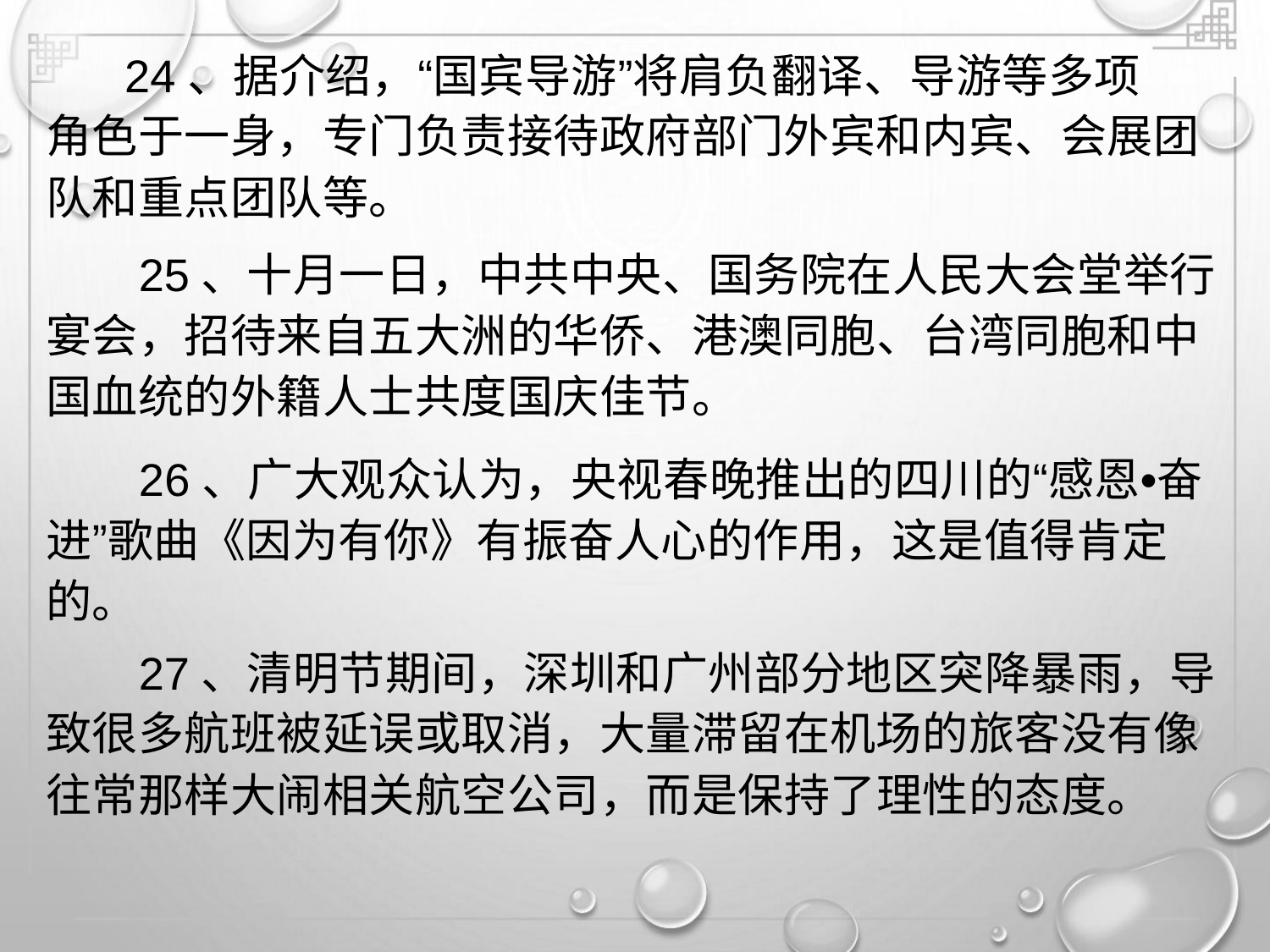

24、据介绍，“国宾导游”将肩负翻译、导游等多项
角色于一身，专门负责接待政府部门外宾和内宾、会展团
队和重点团队等。
25、十月一日，中共中央、国务院在人民大会堂举行
宴会，招待来自五大洲的华侨、港澳同胞、台湾同胞和中
国血统的外籍人士共度国庆佳节。
26、广大观众认为，央视春晚推出的四川的“感恩•奋
进”歌曲《因为有你》有振奋人心的作用，这是值得肯定
的。
27、清明节期间，深圳和广州部分地区突降暴雨，导
致很多航班被延误或取消，大量滞留在机场的旅客没有像
往常那样大闹相关航空公司，而是保持了理性的态度。